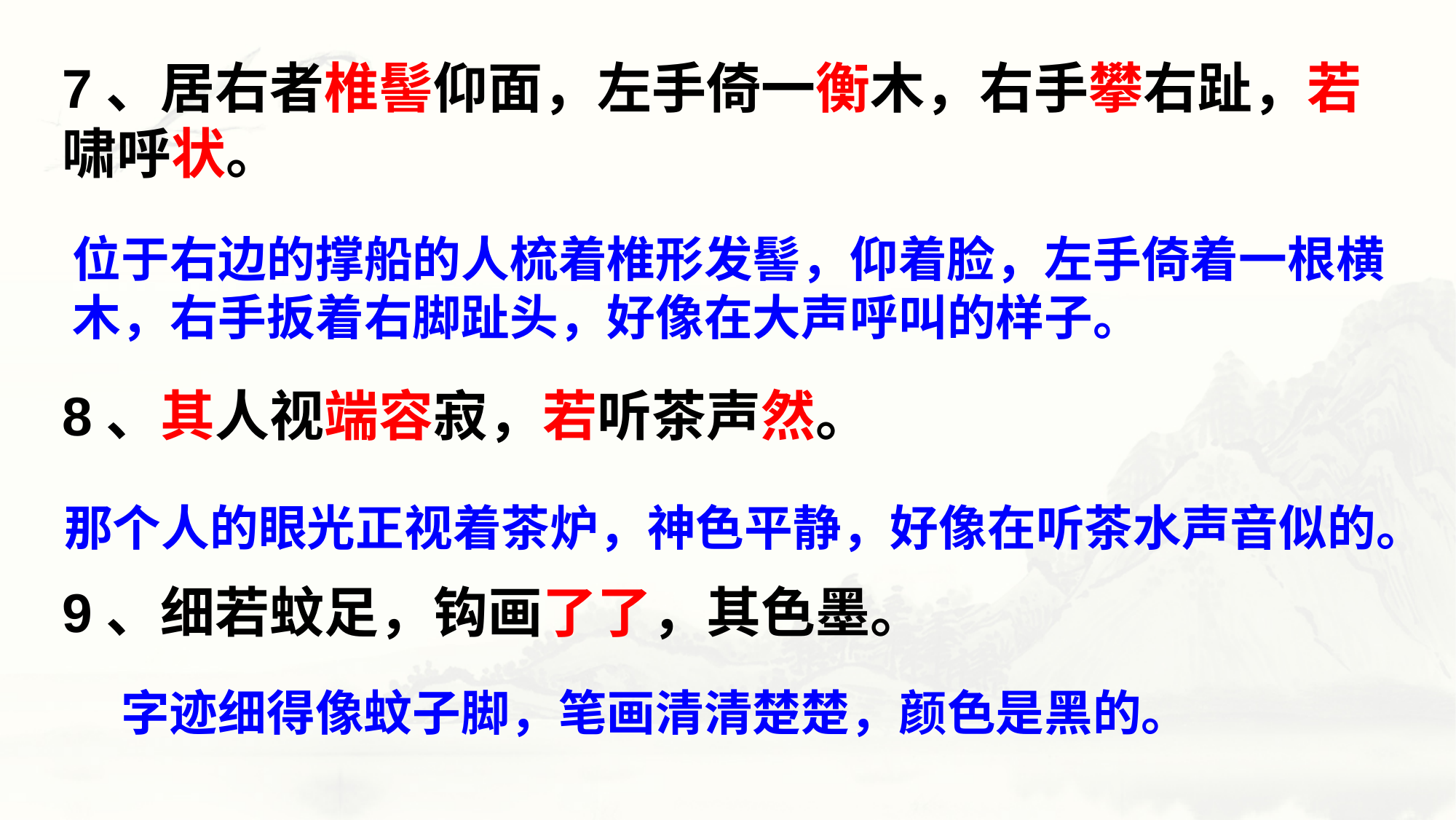

7、居右者椎髻仰面，左手倚一衡木，右手攀右趾，若啸呼状。

8、其人视端容寂，若听茶声然。

9、细若蚊足，钩画了了，其色墨。
位于右边的撑船的人梳着椎形发髻，仰着脸，左手倚着一根横木，右手扳着右脚趾头，好像在大声呼叫的样子。
那个人的眼光正视着茶炉，神色平静，好像在听茶水声音似的。
字迹细得像蚊子脚，笔画清清楚楚，颜色是黑的。